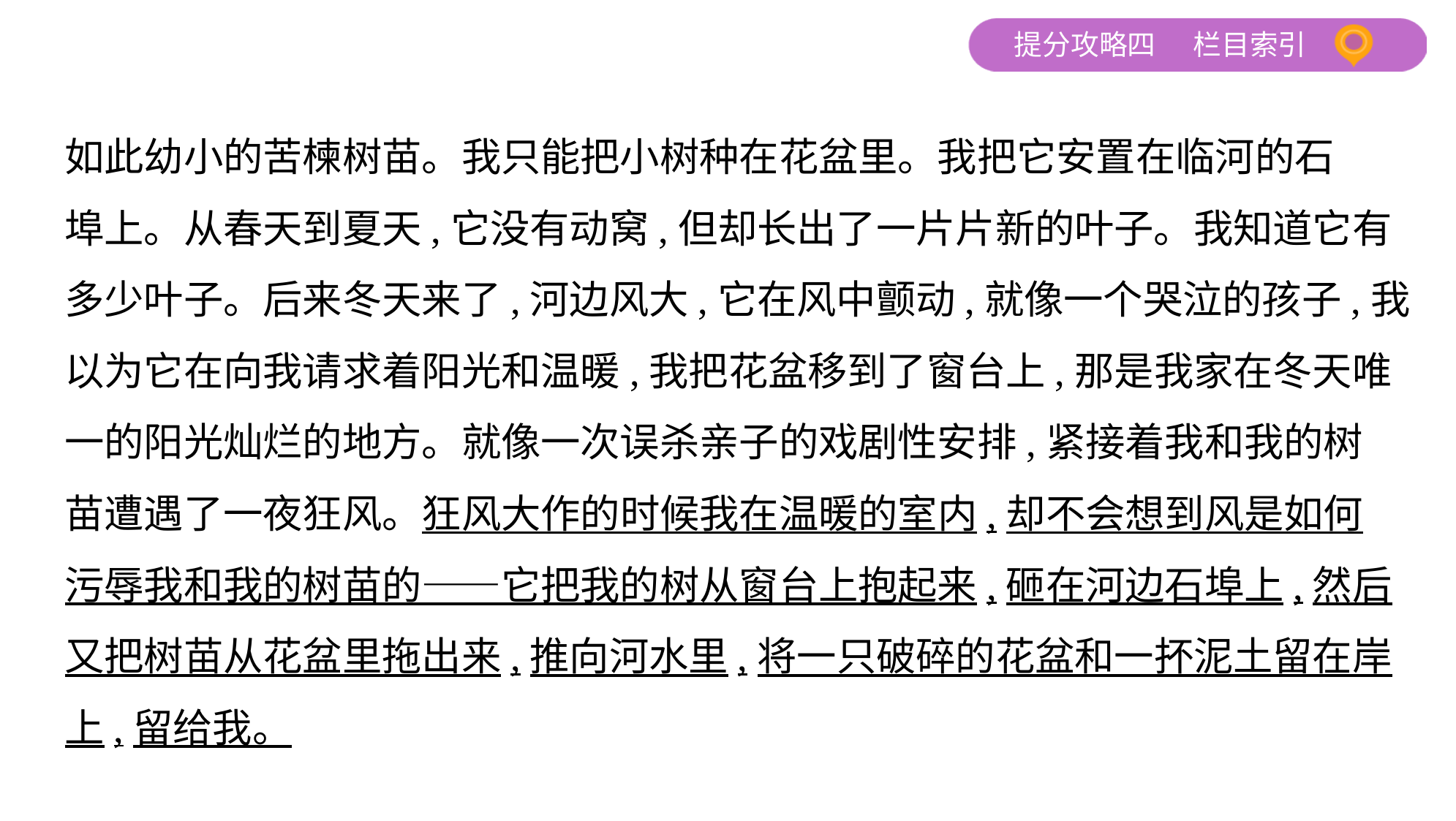

如此幼小的苦楝树苗。我只能把小树种在花盆里。我把它安置在临河的石
埠上。从春天到夏天,它没有动窝,但却长出了一片片新的叶子。我知道它有
多少叶子。后来冬天来了,河边风大,它在风中颤动,就像一个哭泣的孩子,我
以为它在向我请求着阳光和温暖,我把花盆移到了窗台上,那是我家在冬天唯
一的阳光灿烂的地方。就像一次误杀亲子的戏剧性安排,紧接着我和我的树
苗遭遇了一夜狂风。狂风大作的时候我在温暖的室内,却不会想到风是如何
污辱我和我的树苗的——它把我的树从窗台上抱起来,砸在河边石埠上,然后
又把树苗从花盆里拖出来,推向河水里,将一只破碎的花盆和一抔泥土留在岸
上,留给我。